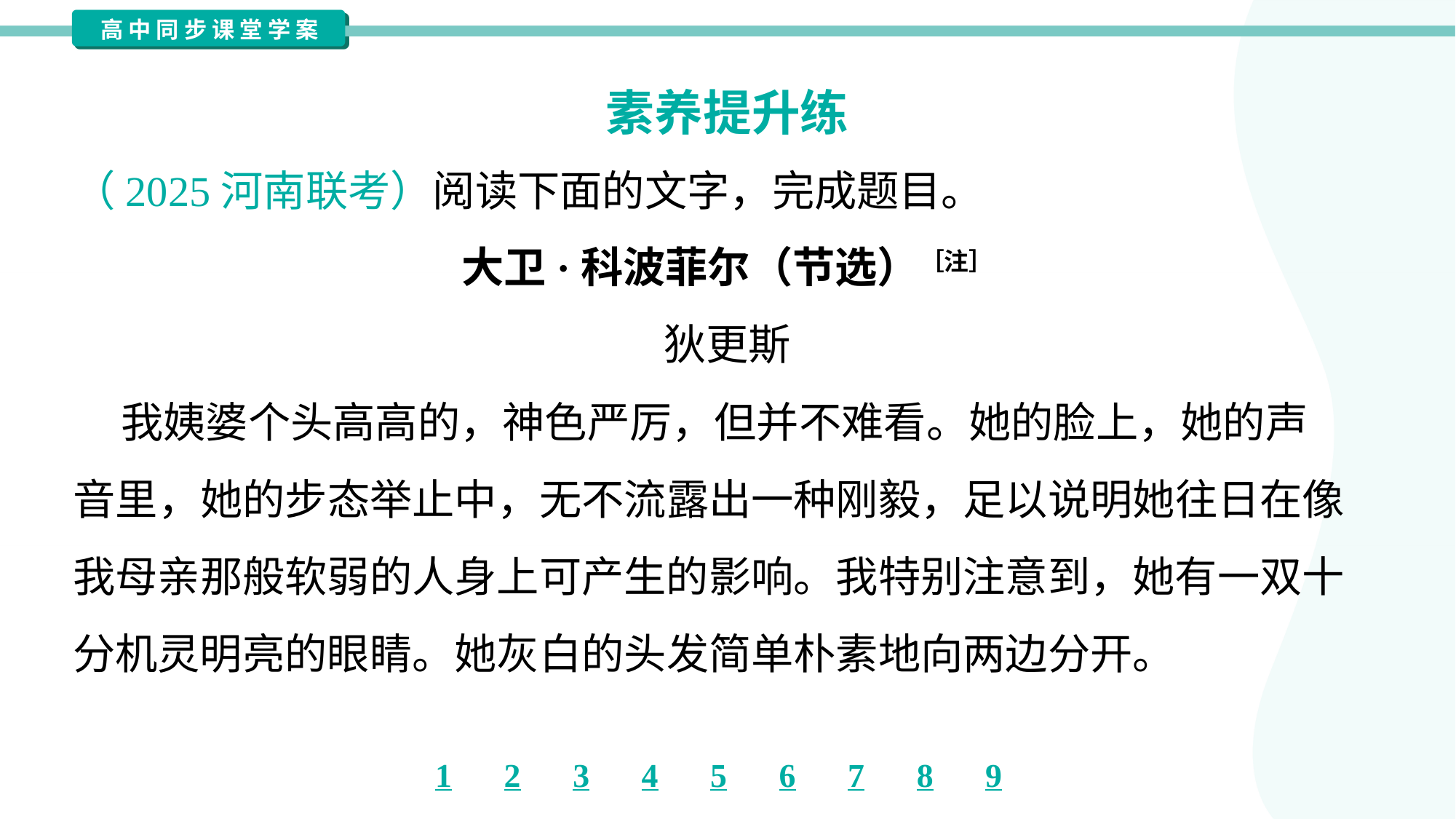

素养提升练
（2025河南联考）阅读下面的文字，完成题目。
大卫·科波菲尔（节选）［注］
狄更斯
    我姨婆个头高高的，神色严厉，但并不难看。她的脸上，她的声
音里，她的步态举止中，无不流露出一种刚毅，足以说明她往日在像
我母亲那般软弱的人身上可产生的影响。我特别注意到，她有一双十
分机灵明亮的眼睛。她灰白的头发简单朴素地向两边分开。